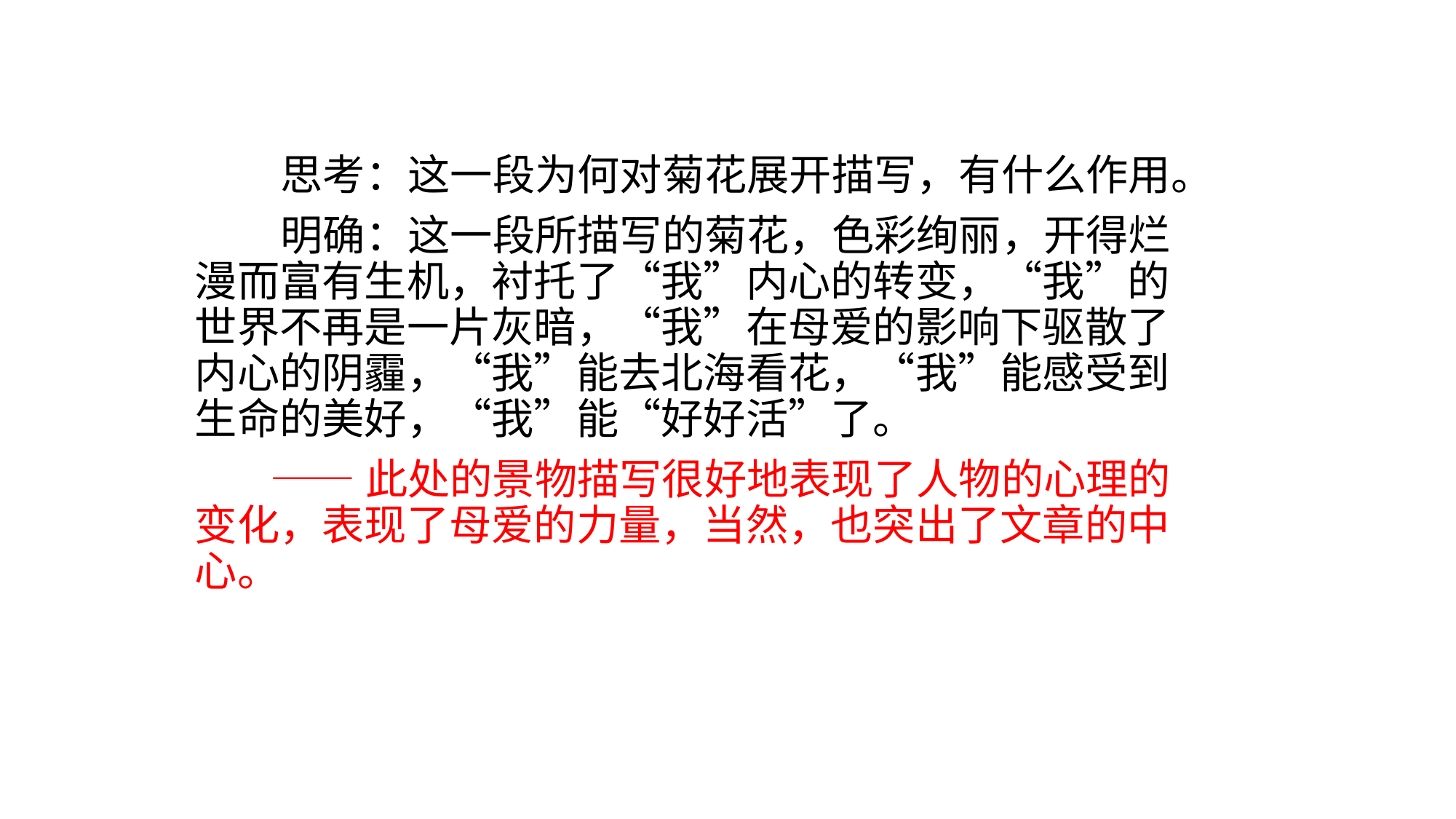

思考：这一段为何对菊花展开描写，有什么作用。
        明确：这一段所描写的菊花，色彩绚丽，开得烂漫而富有生机，衬托了“我”内心的转变，“我”的世界不再是一片灰暗，“我”在母爱的影响下驱散了内心的阴霾，“我”能去北海看花，“我”能感受到生命的美好，“我”能“好好活”了。
        ——此处的景物描写很好地表现了人物的心理的变化，表现了母爱的力量，当然，也突出了文章的中心。